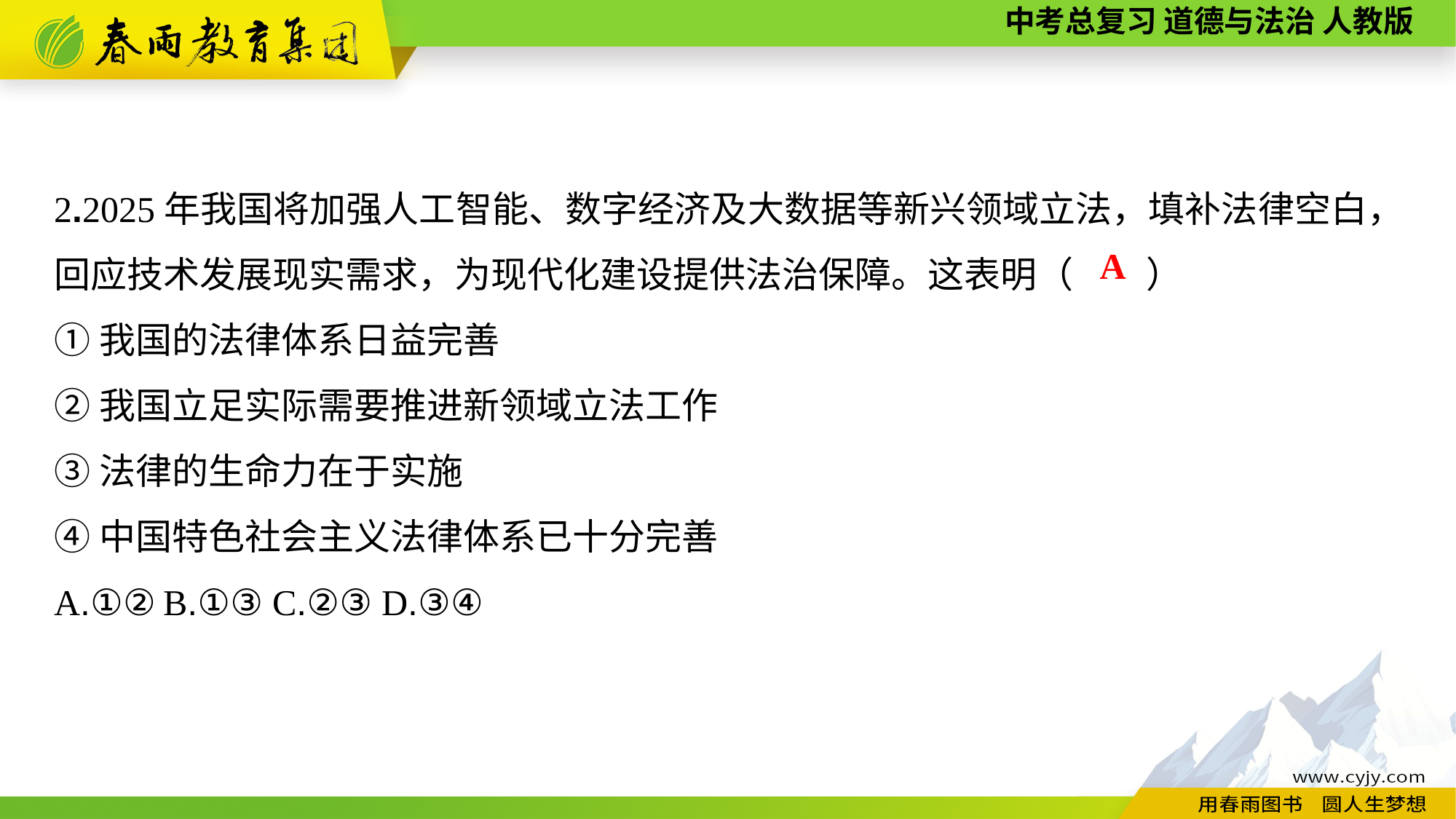

2.2025年我国将加强人工智能、数字经济及大数据等新兴领域立法，填补法律空白，回应技术发展现实需求，为现代化建设提供法治保障。这表明（　　）
①我国的法律体系日益完善
②我国立足实际需要推进新领域立法工作
③法律的生命力在于实施
④中国特色社会主义法律体系已十分完善
A.①②	B.①③	C.②③	D.③④
A